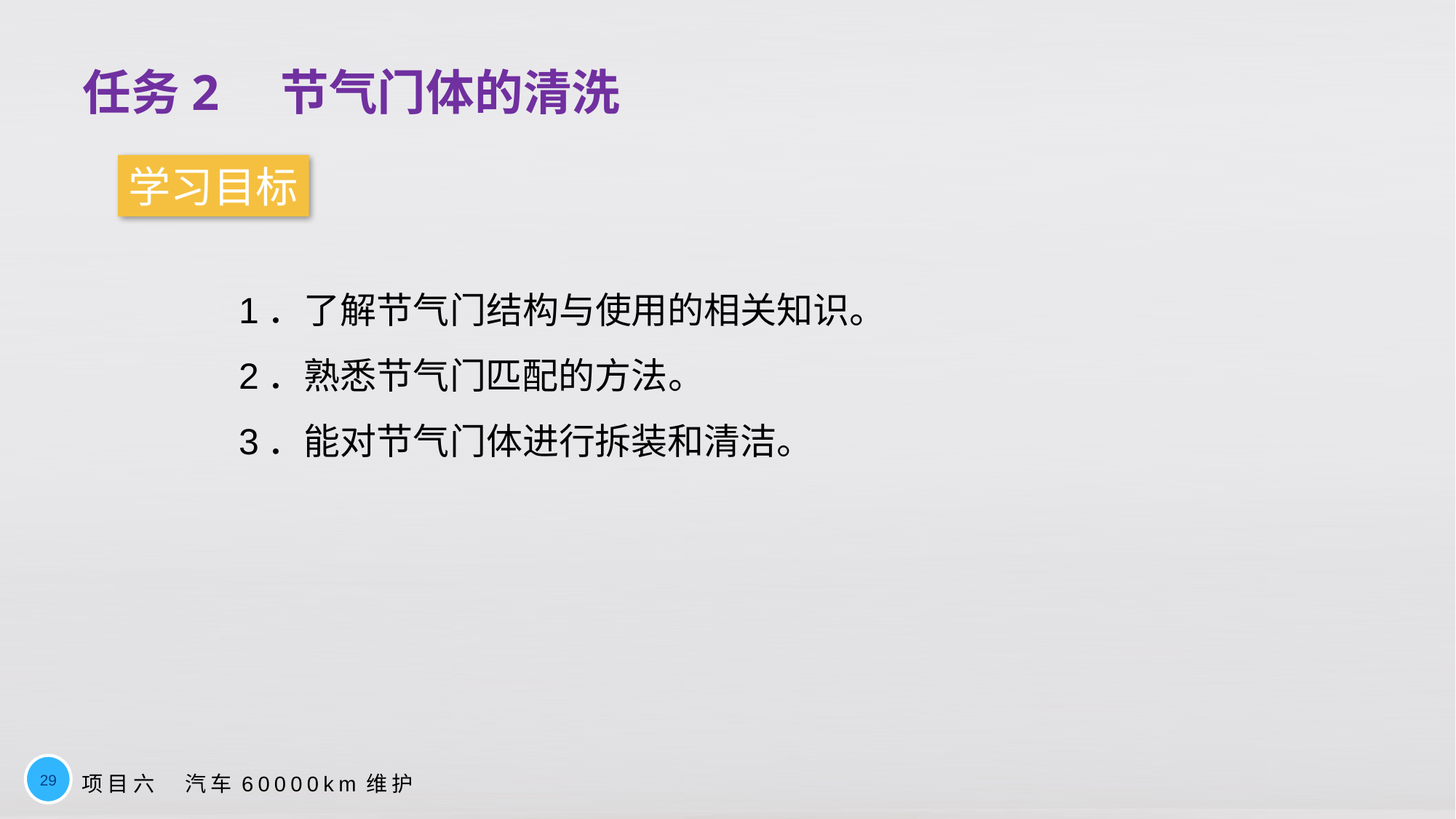

任务2　节气门体的清洗
学习目标
1．了解节气门结构与使用的相关知识。
2．熟悉节气门匹配的方法。
3．能对节气门体进行拆装和清洁。
29